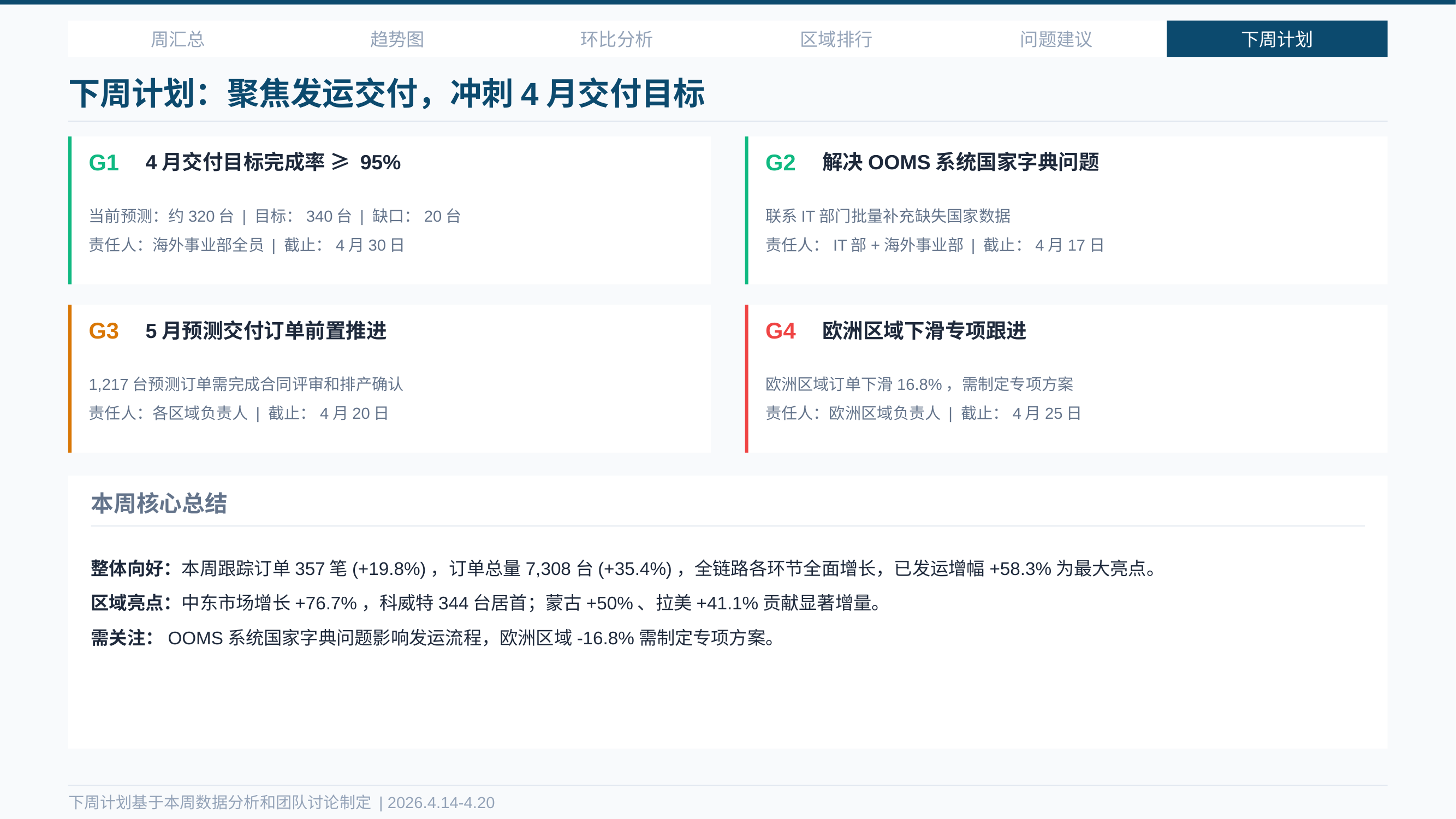

周汇总
趋势图
环比分析
区域排行
问题建议

下周计划
下周计划：聚焦发运交付，冲刺4月交付目标

G1
4月交付目标完成率 ≥ 95%
G2
解决OOMS系统国家字典问题
当前预测：约320台 | 目标：340台 | 缺口：20台
责任人：海外事业部全员 | 截止：4月30日
联系IT部门批量补充缺失国家数据
责任人：IT部+海外事业部 | 截止：4月17日

G3
5月预测交付订单前置推进
G4
欧洲区域下滑专项跟进
1,217台预测订单需完成合同评审和排产确认
责任人：各区域负责人 | 截止：4月20日
欧洲区域订单下滑16.8%，需制定专项方案
责任人：欧洲区域负责人 | 截止：4月25日

本周核心总结

整体向好：本周跟踪订单357笔(+19.8%)，订单总量7,308台(+35.4%)，全链路各环节全面增长，已发运增幅+58.3%为最大亮点。
区域亮点：中东市场增长+76.7%，科威特344台居首；蒙古+50%、拉美+41.1%贡献显著增量。
需关注：OOMS系统国家字典问题影响发运流程，欧洲区域-16.8%需制定专项方案。

下周计划基于本周数据分析和团队讨论制定 | 2026.4.14-4.20